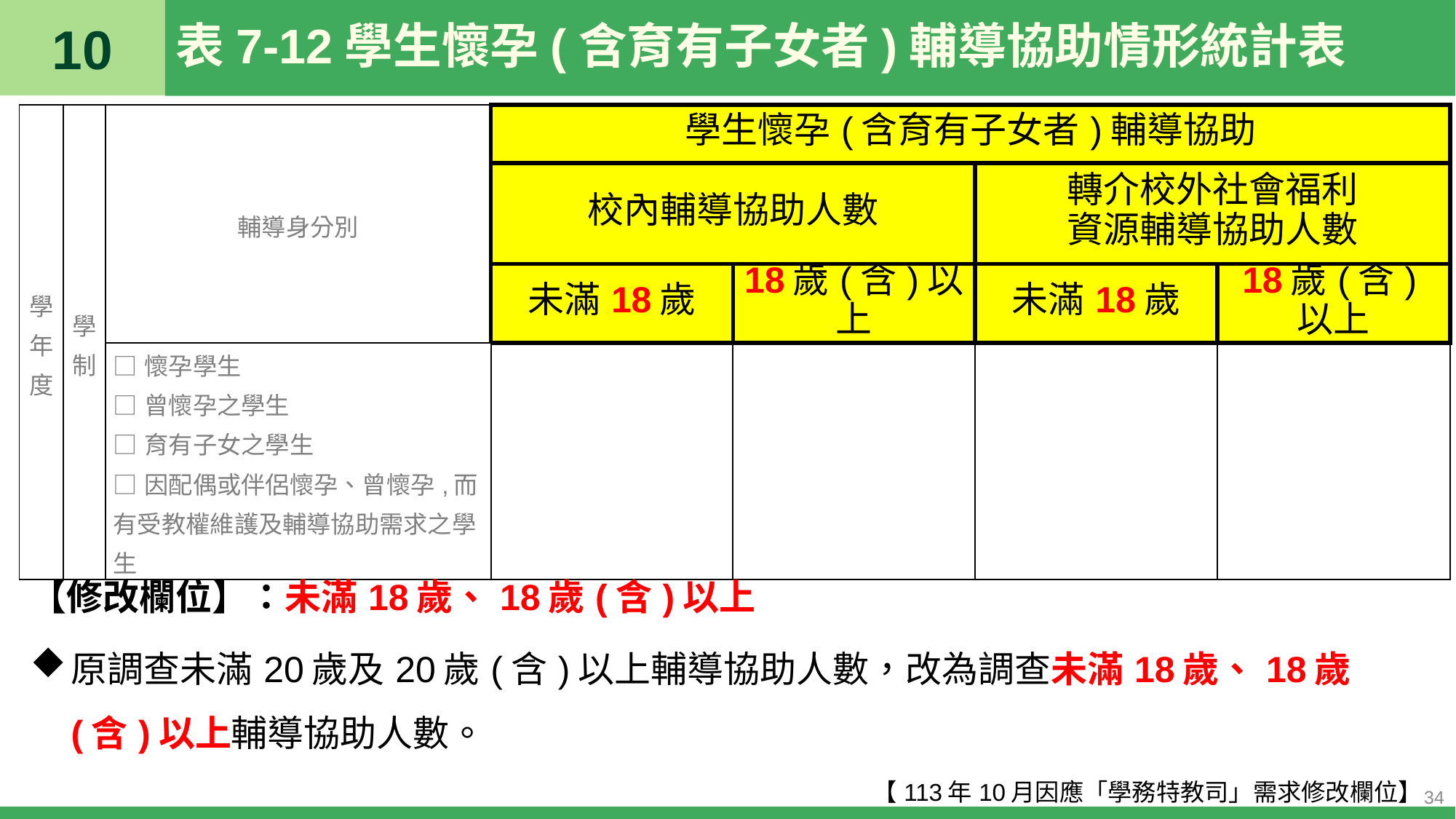

10
# 表7-12學生懷孕(含育有子女者)輔導協助情形統計表
| 學年度 | 學制 | 輔導身分別 | 學生懷孕(含育有子女者)輔導協助 |  |  |  |
| --- | --- | --- | --- | --- | --- | --- |
|  |  |  | 校內輔導協助人數 |  | 轉介校外社會福利 資源輔導協助人數 |  |
|  |  |  | 未滿18歲 | 18歲(含)以上 | 未滿18歲 | 18歲(含)以上 |
|  |  | □懷孕學生 □曾懷孕之學生 □育有子女之學生 □因配偶或伴侶懷孕、曾懷孕,而有受教權維護及輔導協助需求之學生 |  |  |  |  |
【修改欄位】：未滿18歲、18歲(含)以上
原調查未滿20歲及20歲(含)以上輔導協助人數，改為調查未滿18歲、18歲(含)以上輔導協助人數。
【113年10月因應「學務特教司」需求修改欄位】

34